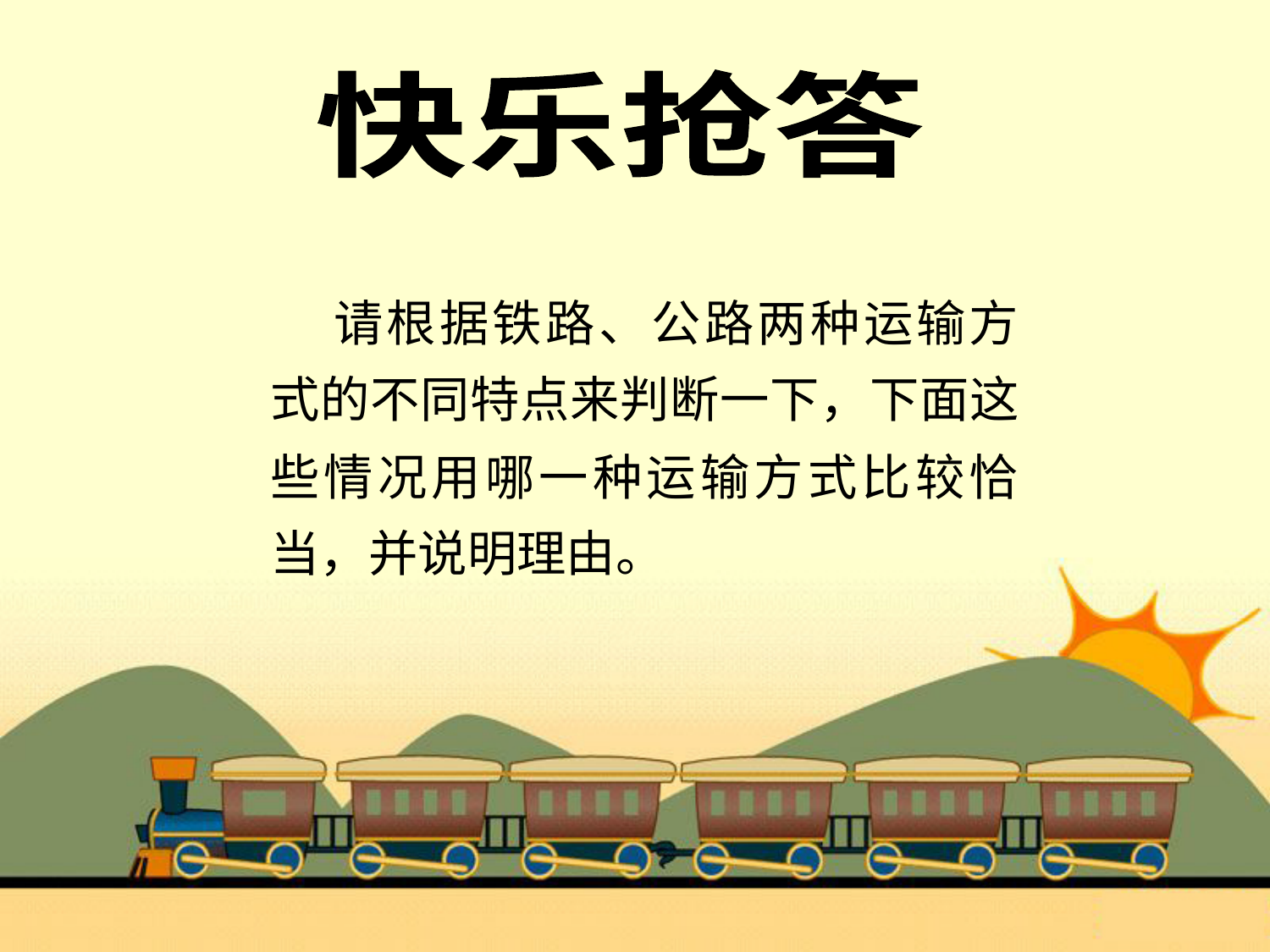

快乐抢答
请根据铁路、公路两种运输方式的不同特点来判断一下，下面这些情况用哪一种运输方式比较恰当，并说明理由。